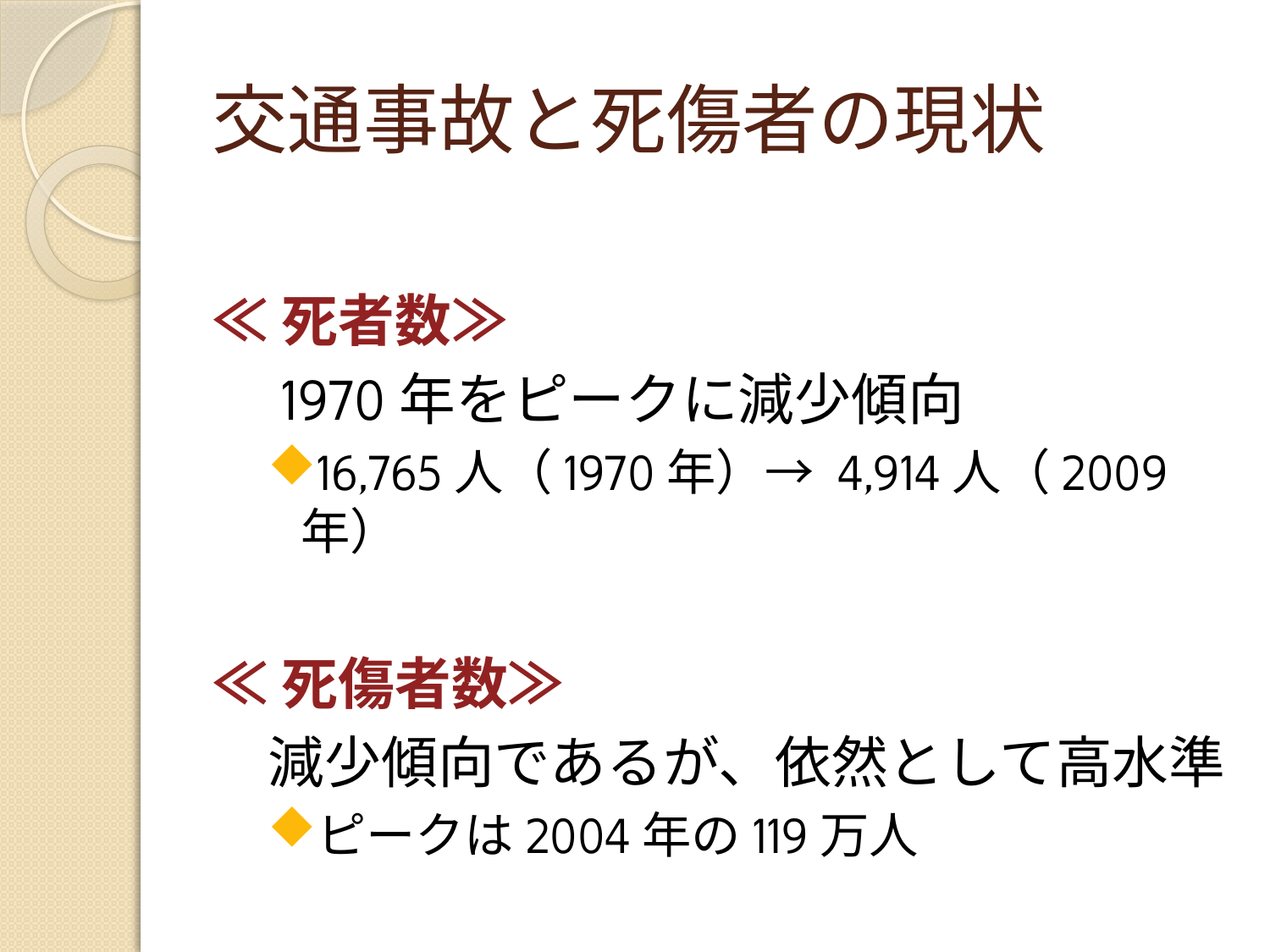

# 交通事故と死傷者の現状

≪死者数≫
　1970年をピークに減少傾向
16,765人（1970年）→ 4,914人（2009年）

≪死傷者数≫
　減少傾向であるが、依然として高水準
ピークは2004年の119万人